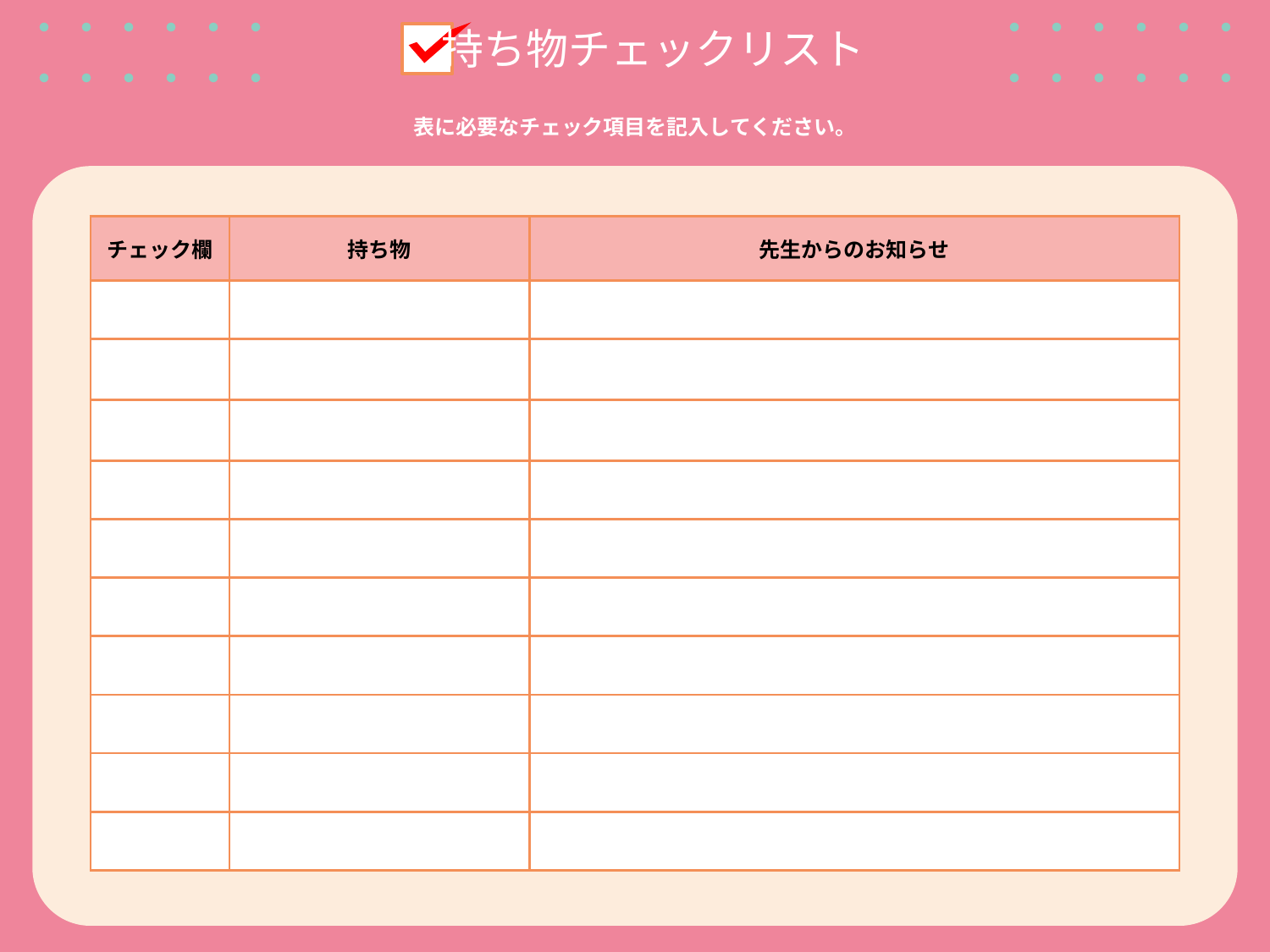

持ち物チェックリスト

・・・・・・・・・・・・
・・・・・・・・・・・・
表に必要なチェック項目を記入してください。

| チェック欄 | 持ち物 | 先生からのお知らせ |
| --- | --- | --- |
|  |  |  |
|  |  |  |
|  |  |  |
|  |  |  |
|  |  |  |
|  |  |  |
|  |  |  |
|  |  |  |
|  |  |  |
|  |  |  |